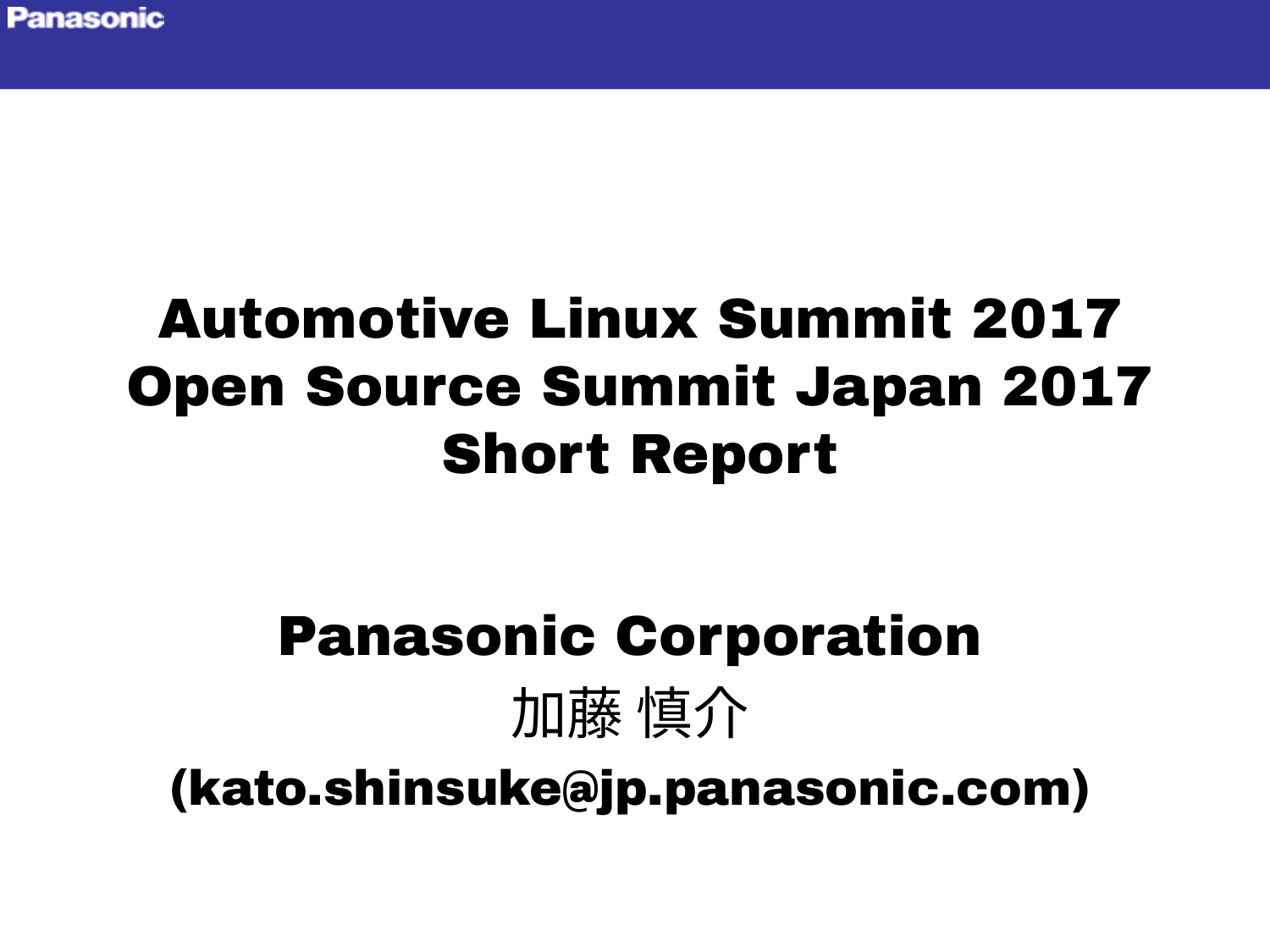

# Automotive Linux Summit 2017 Open Source Summit Japan 2017 Short Report
Panasonic Corporation
加藤 慎介
(kato.shinsuke@jp.panasonic.com)